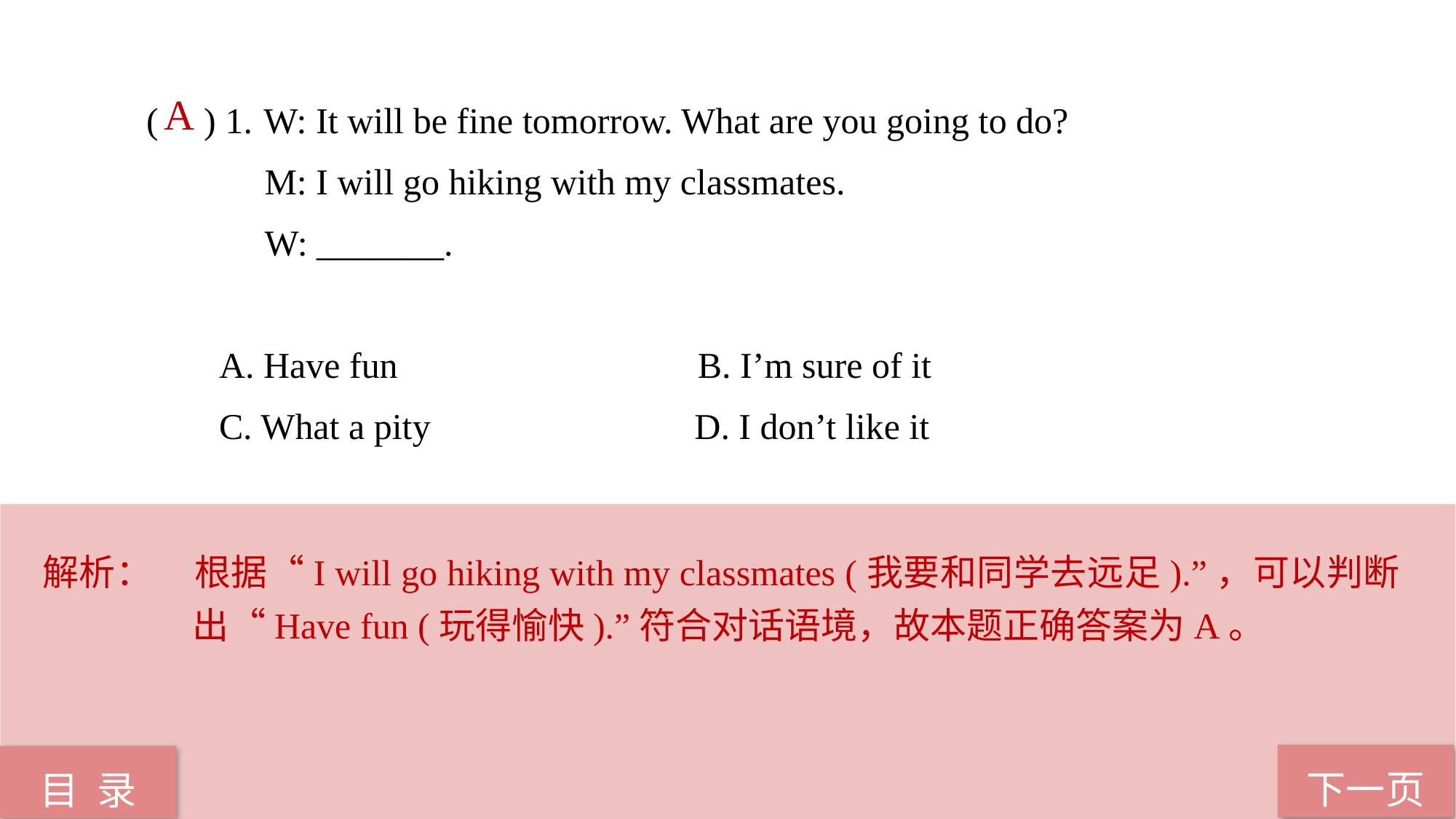

(     ) 1.	 W: It will be fine tomorrow. What are you going to do?
             M: I will go hiking with my classmates.
             W: _______.

        A. Have fun                                 B. I’m sure of it
        C. What a pity                             D. I don’t like it
 A
解析：	根据“I will go hiking with my classmates (我要和同学去远足).”，可以判断出“Have fun (玩得愉快).”符合对话语境，故本题正确答案为A。